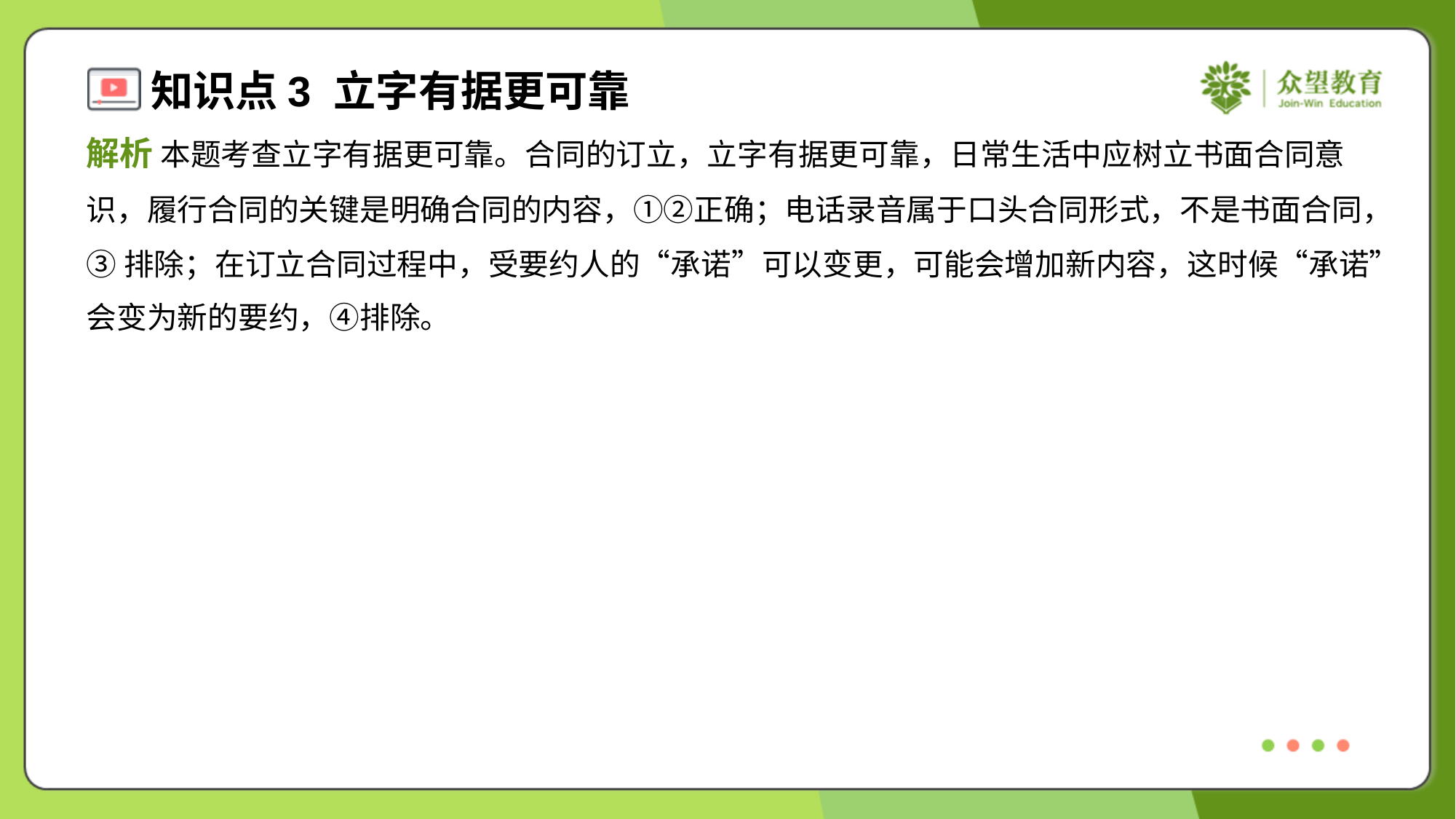

解析 本题考查立字有据更可靠。合同的订立，立字有据更可靠，日常生活中应树立书面合同意
识，履行合同的关键是明确合同的内容，①②正确；电话录音属于口头合同形式，不是书面合同，
③排除；在订立合同过程中，受要约人的“承诺”可以变更，可能会增加新内容，这时候“承诺”
会变为新的要约，④排除。